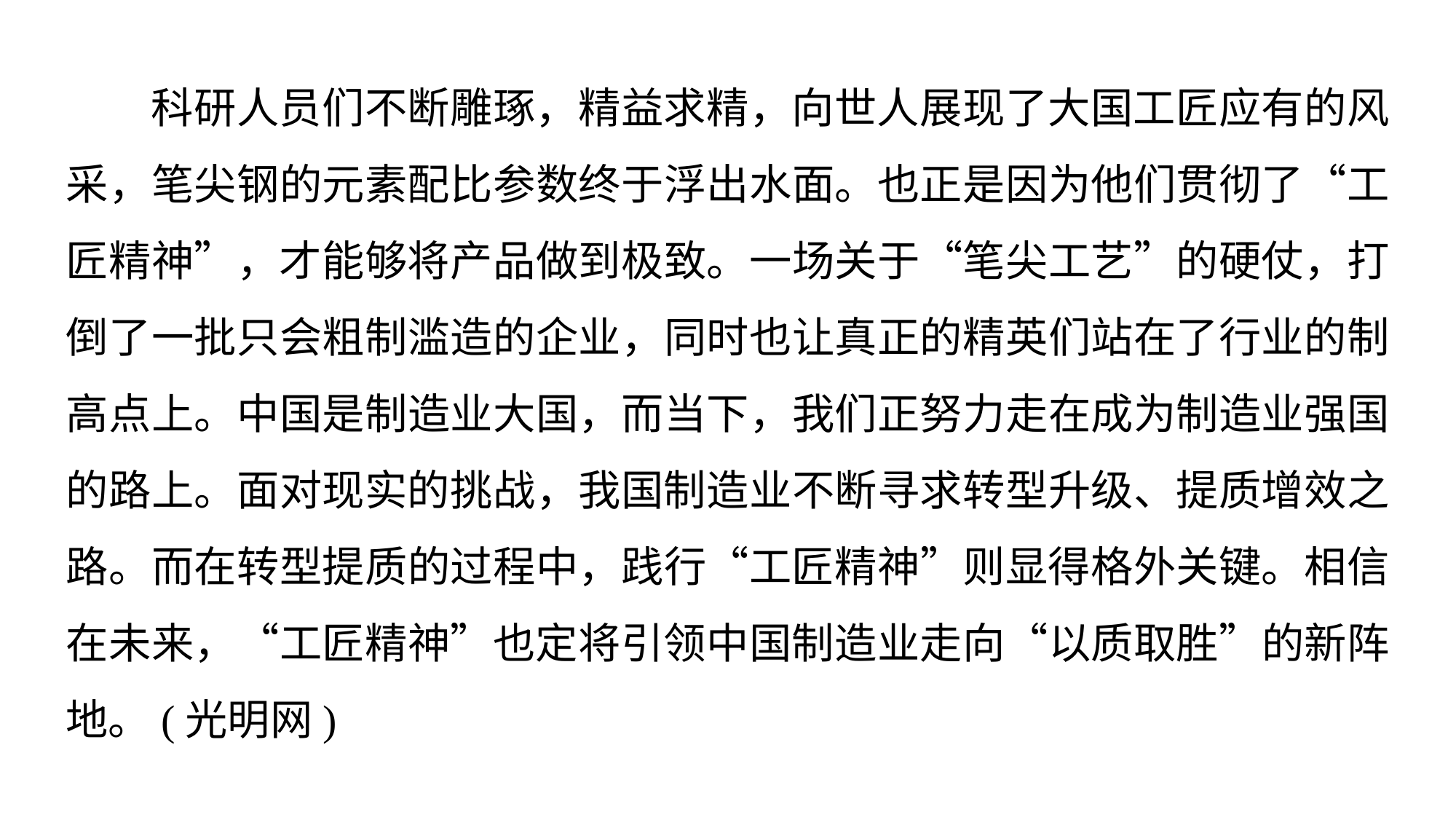

科研人员们不断雕琢，精益求精，向世人展现了大国工匠应有的风采，笔尖钢的元素配比参数终于浮出水面。也正是因为他们贯彻了“工匠精神”，才能够将产品做到极致。一场关于“笔尖工艺”的硬仗，打倒了一批只会粗制滥造的企业，同时也让真正的精英们站在了行业的制高点上。中国是制造业大国，而当下，我们正努力走在成为制造业强国的路上。面对现实的挑战，我国制造业不断寻求转型升级、提质增效之路。而在转型提质的过程中，践行“工匠精神”则显得格外关键。相信在未来，“工匠精神”也定将引领中国制造业走向“以质取胜”的新阵地。(光明网)